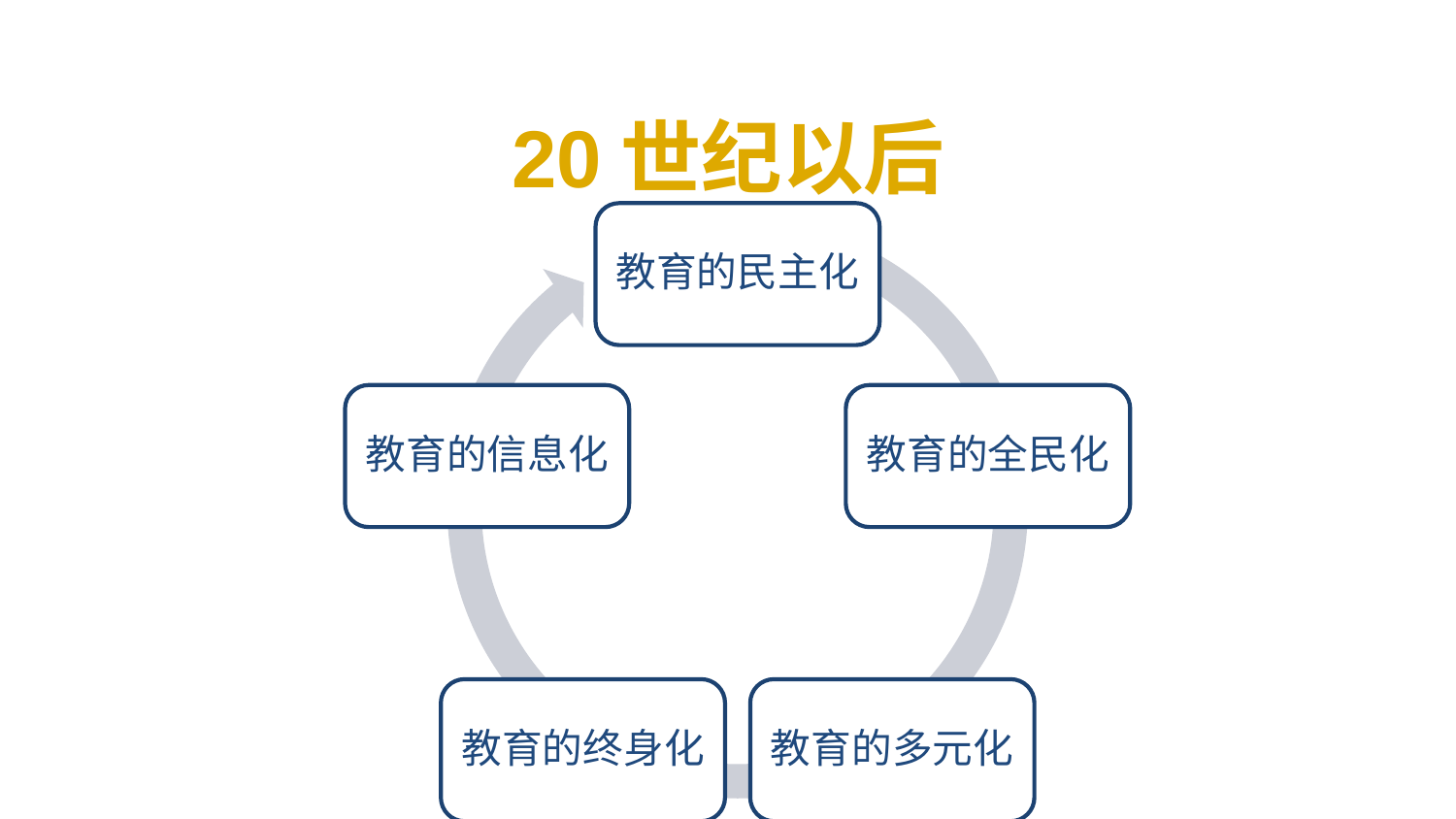

20世纪以后

教育的民主化
教育的信息化
教育的全民化
教育的终身化
教育的多元化